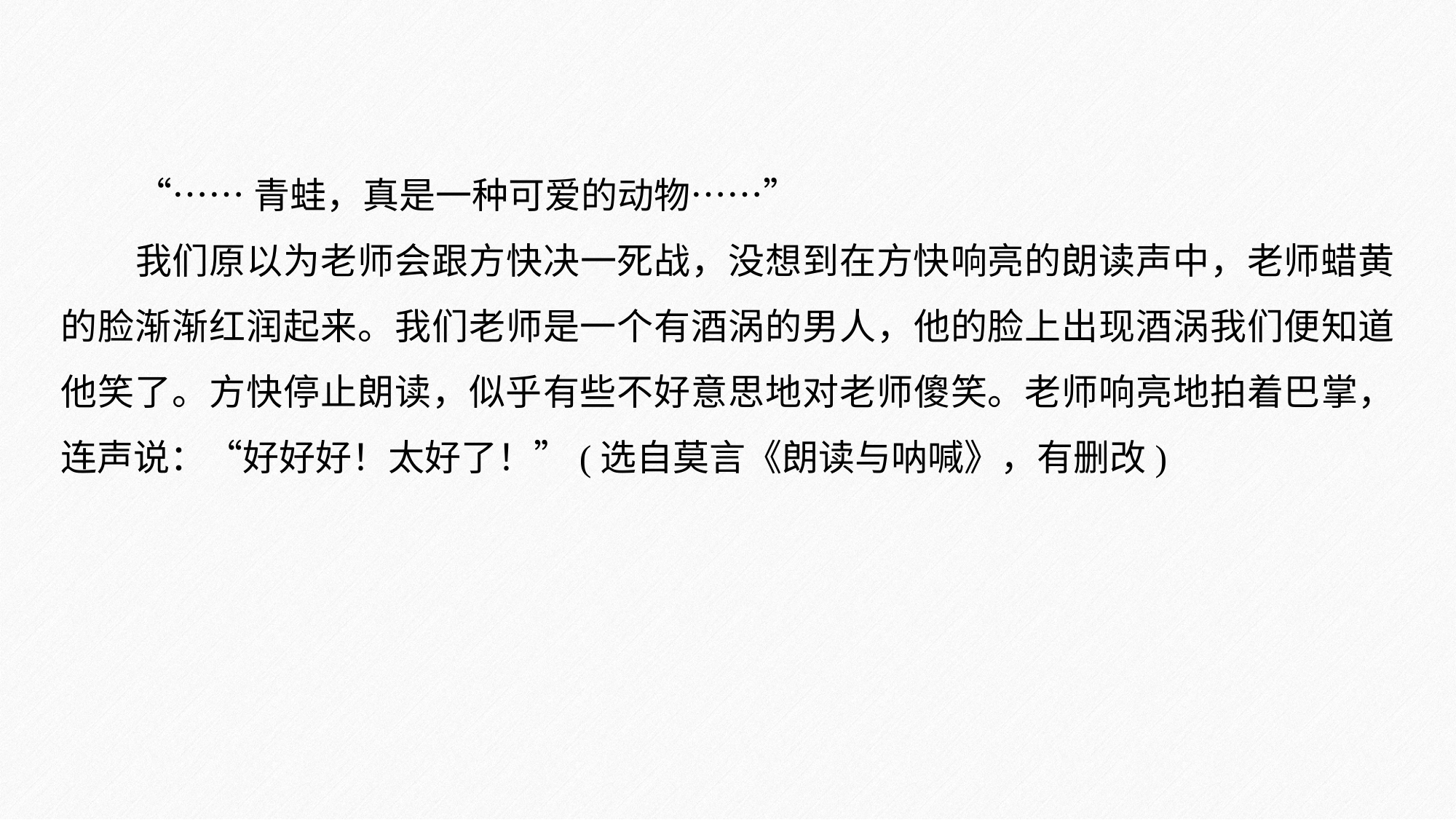

“……青蛙，真是一种可爱的动物……”
我们原以为老师会跟方快决一死战，没想到在方快响亮的朗读声中，老师蜡黄的脸渐渐红润起来。我们老师是一个有酒涡的男人，他的脸上出现酒涡我们便知道他笑了。方快停止朗读，似乎有些不好意思地对老师傻笑。老师响亮地拍着巴掌，连声说：“好好好！太好了！”(选自莫言《朗读与呐喊》，有删改)